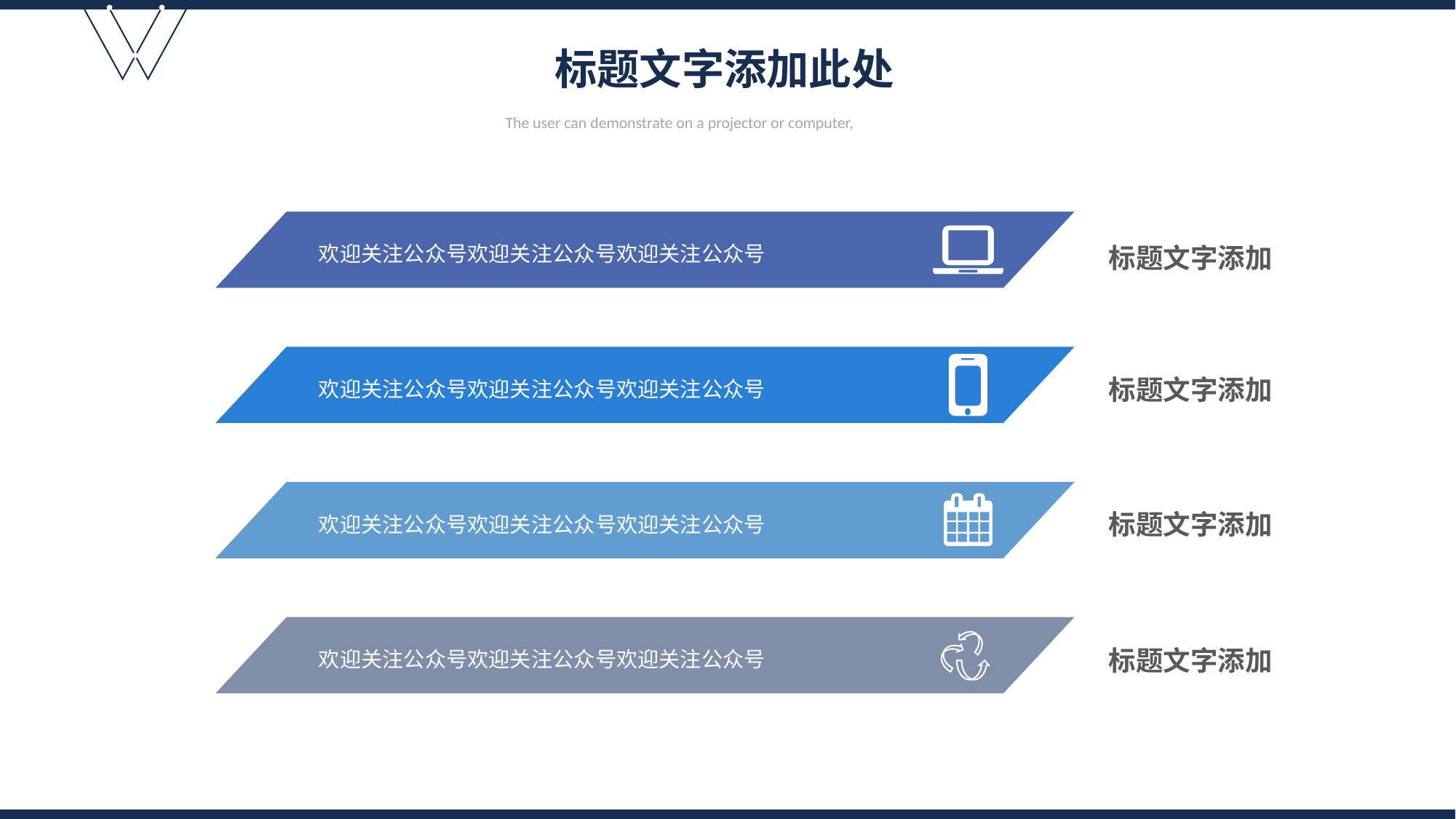

标题文字添加此处
The user can demonstrate on a projector or computer,

标题文字添加
欢迎关注公众号欢迎关注公众号欢迎关注公众号

标题文字添加
欢迎关注公众号欢迎关注公众号欢迎关注公众号

标题文字添加
欢迎关注公众号欢迎关注公众号欢迎关注公众号

标题文字添加
欢迎关注公众号欢迎关注公众号欢迎关注公众号